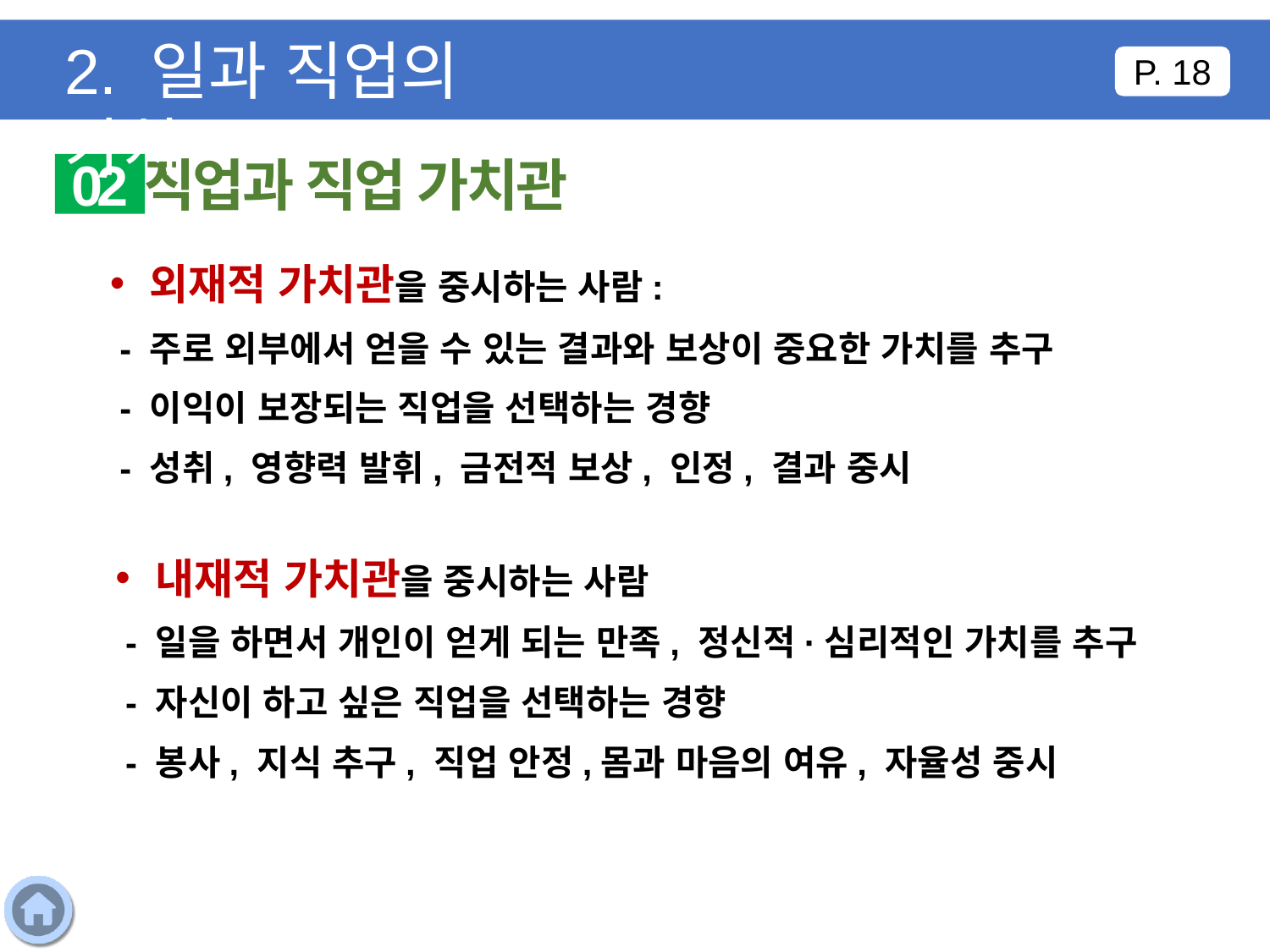

2. 일과 직업의 가치
P. 18
직업과 직업 가치관
02
외재적 가치관을 중시하는 사람:
 - 주로 외부에서 얻을 수 있는 결과와 보상이 중요한 가치를 추구
 - 이익이 보장되는 직업을 선택하는 경향
 - 성취, 영향력 발휘, 금전적 보상, 인정, 결과 중시
내재적 가치관을 중시하는 사람
 - 일을 하면서 개인이 얻게 되는 만족, 정신적·심리적인 가치를 추구
 - 자신이 하고 싶은 직업을 선택하는 경향
 - 봉사, 지식 추구, 직업 안정,몸과 마음의 여유, 자율성 중시